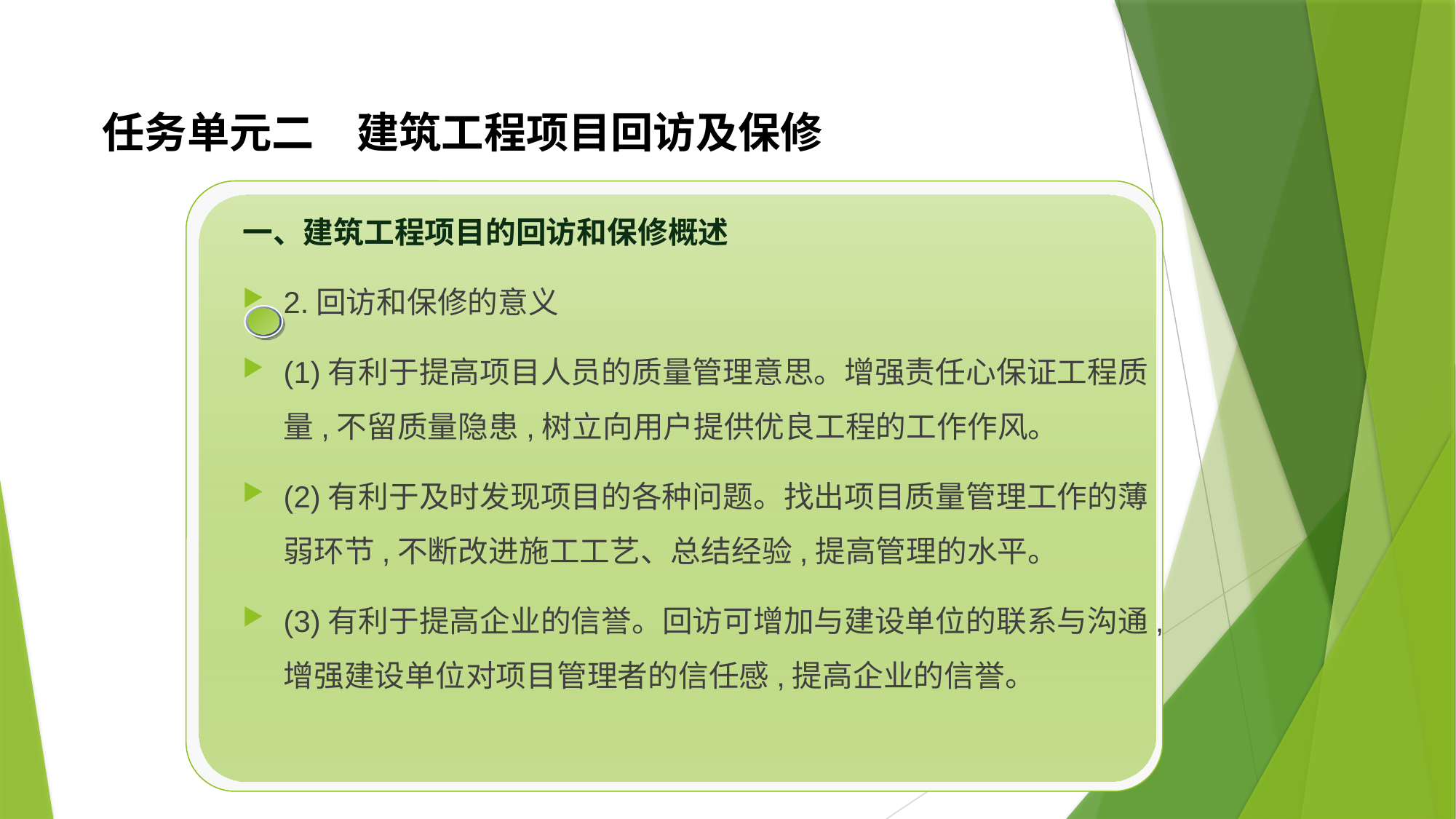

# 任务单元二　建筑工程项目回访及保修

一、建筑工程项目的回访和保修概述
2.回访和保修的意义
(1)有利于提高项目人员的质量管理意思。增强责任心保证工程质量,不留质量隐患,树立向用户提供优良工程的工作作风。
(2)有利于及时发现项目的各种问题。找出项目质量管理工作的薄弱环节,不断改进施工工艺、总结经验,提高管理的水平。
(3)有利于提高企业的信誉。回访可增加与建设单位的联系与沟通,增强建设单位对项目管理者的信任感,提高企业的信誉。